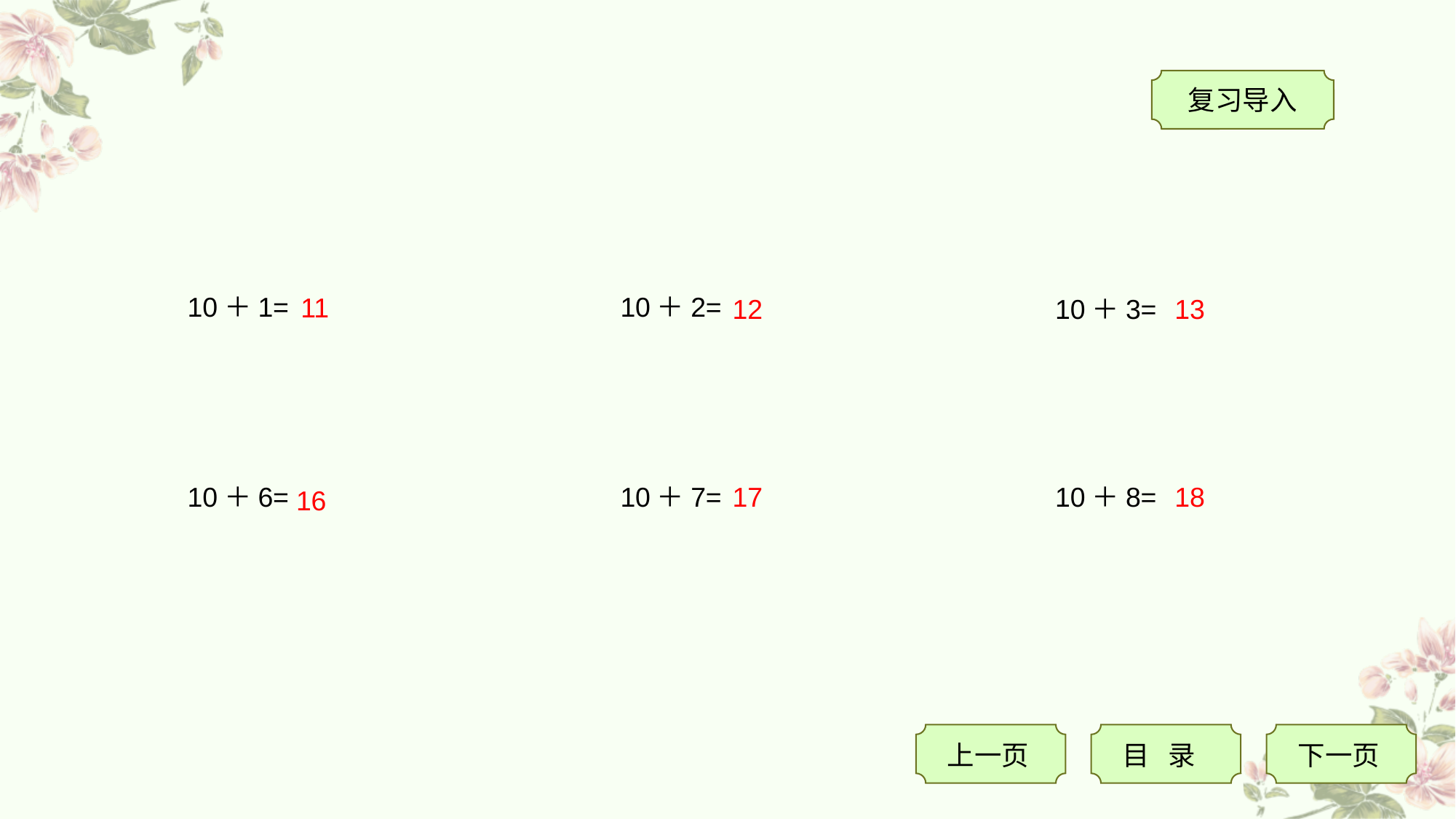

复习导入
10＋1=
10＋2=
11
10＋3=
12
13
10＋6=
10＋7=
10＋8=
17
18
16

上一页

目   录

下一页